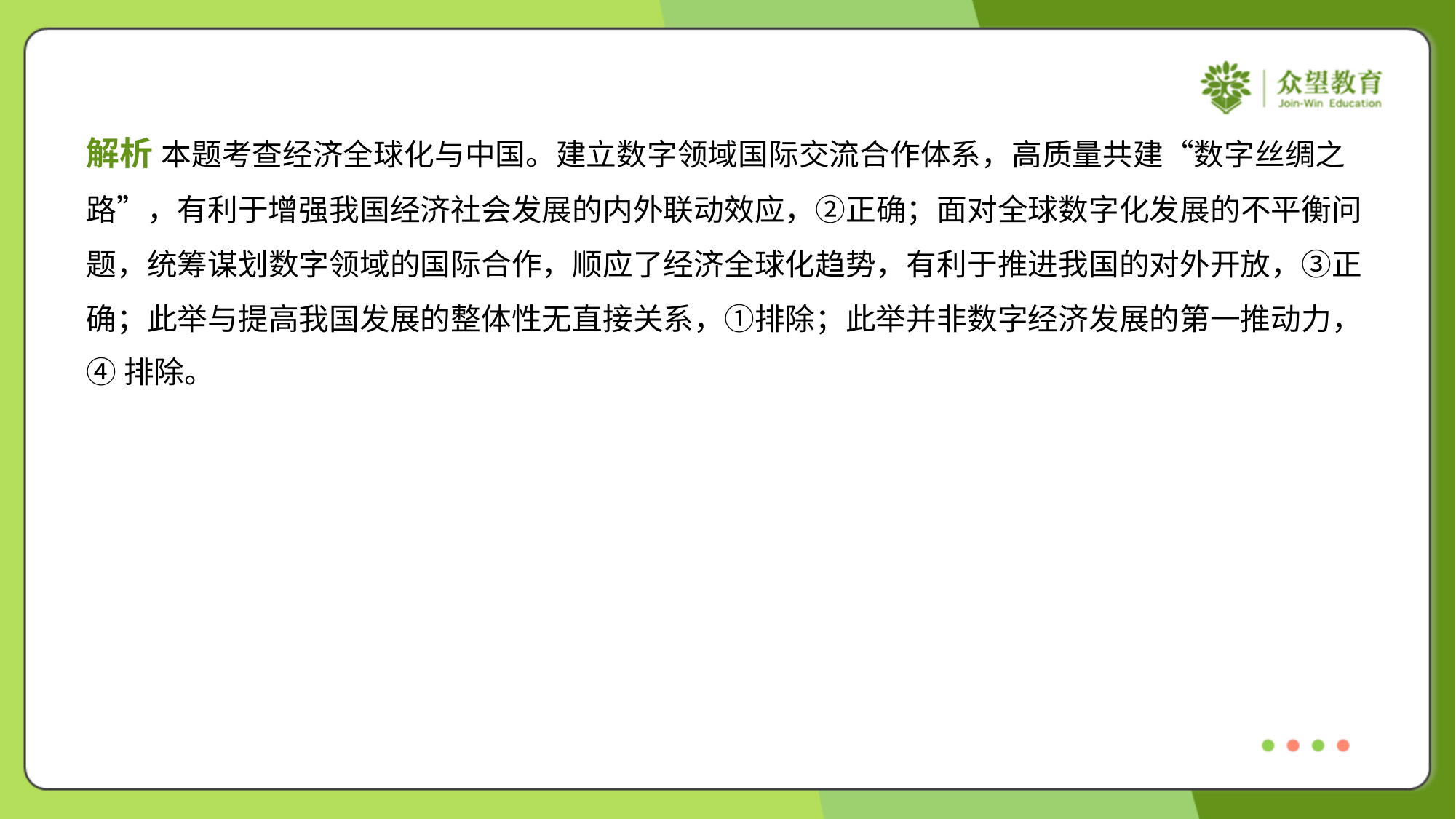

解析 本题考查经济全球化与中国。建立数字领域国际交流合作体系，高质量共建“数字丝绸之
路”，有利于增强我国经济社会发展的内外联动效应，②正确；面对全球数字化发展的不平衡问
题，统筹谋划数字领域的国际合作，顺应了经济全球化趋势，有利于推进我国的对外开放，③正
确；此举与提高我国发展的整体性无直接关系，①排除；此举并非数字经济发展的第一推动力，
④排除。